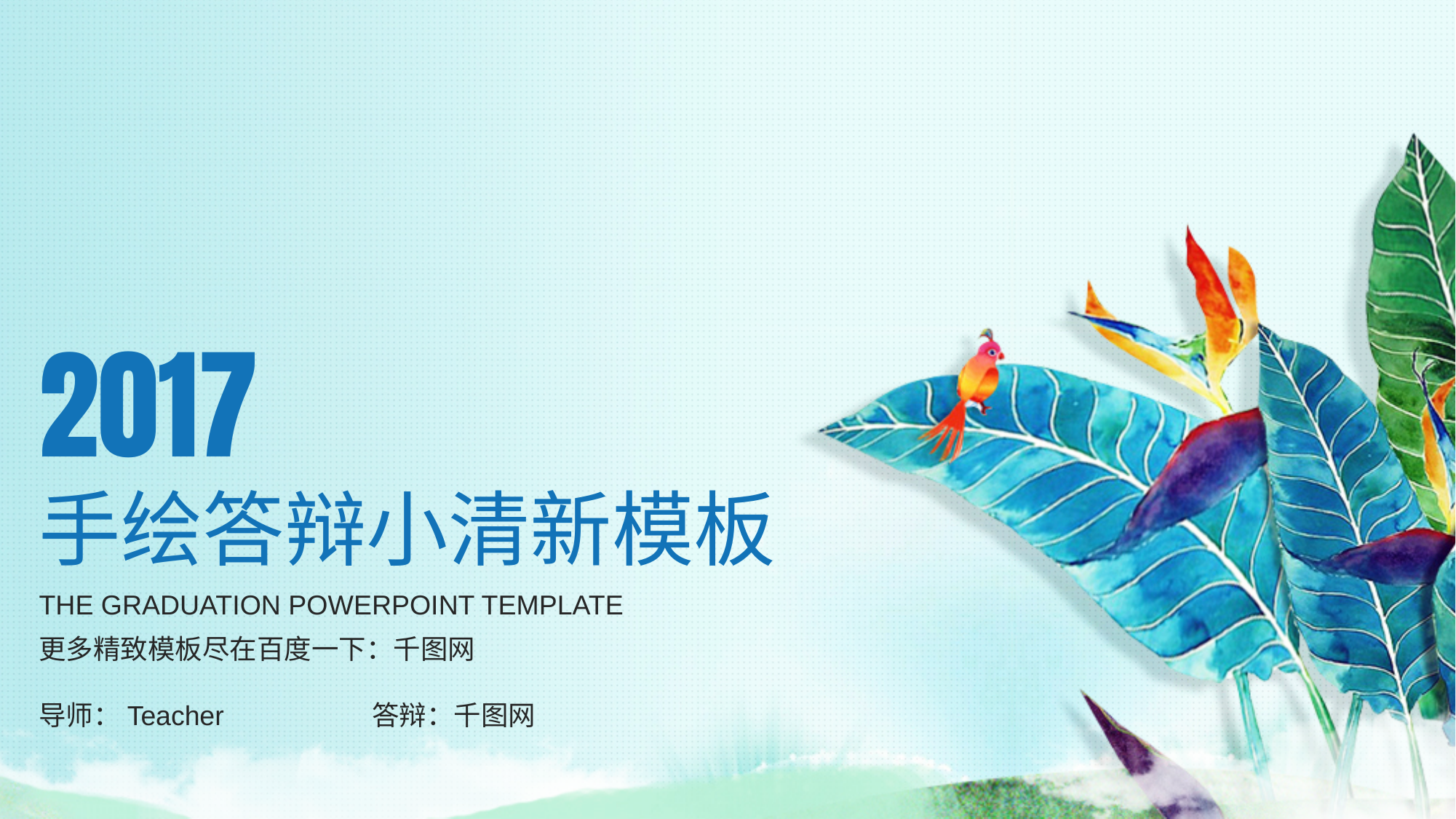

2017
手绘答辩小清新模板
THE GRADUATION POWERPOINT TEMPLATE
更多精致模板尽在百度一下：千图网
导师：Teacher
答辩：千图网